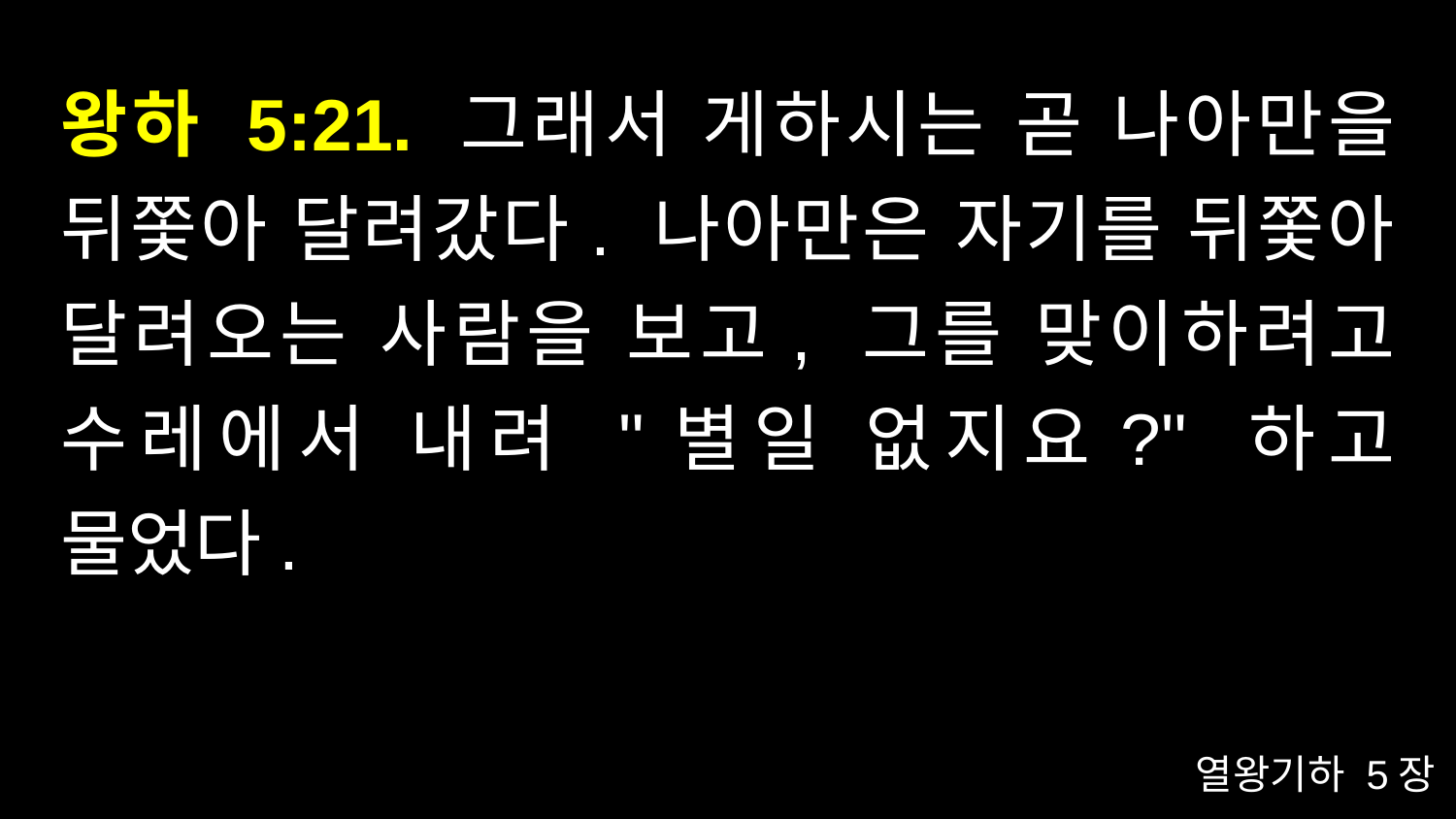

# 왕하 5:21. 그래서 게하시는 곧 나아만을 뒤쫓아 달려갔다. 나아만은 자기를 뒤쫓아 달려오는 사람을 보고, 그를 맞이하려고 수레에서 내려 "별일 없지요?" 하고 물었다.
열왕기하 5장